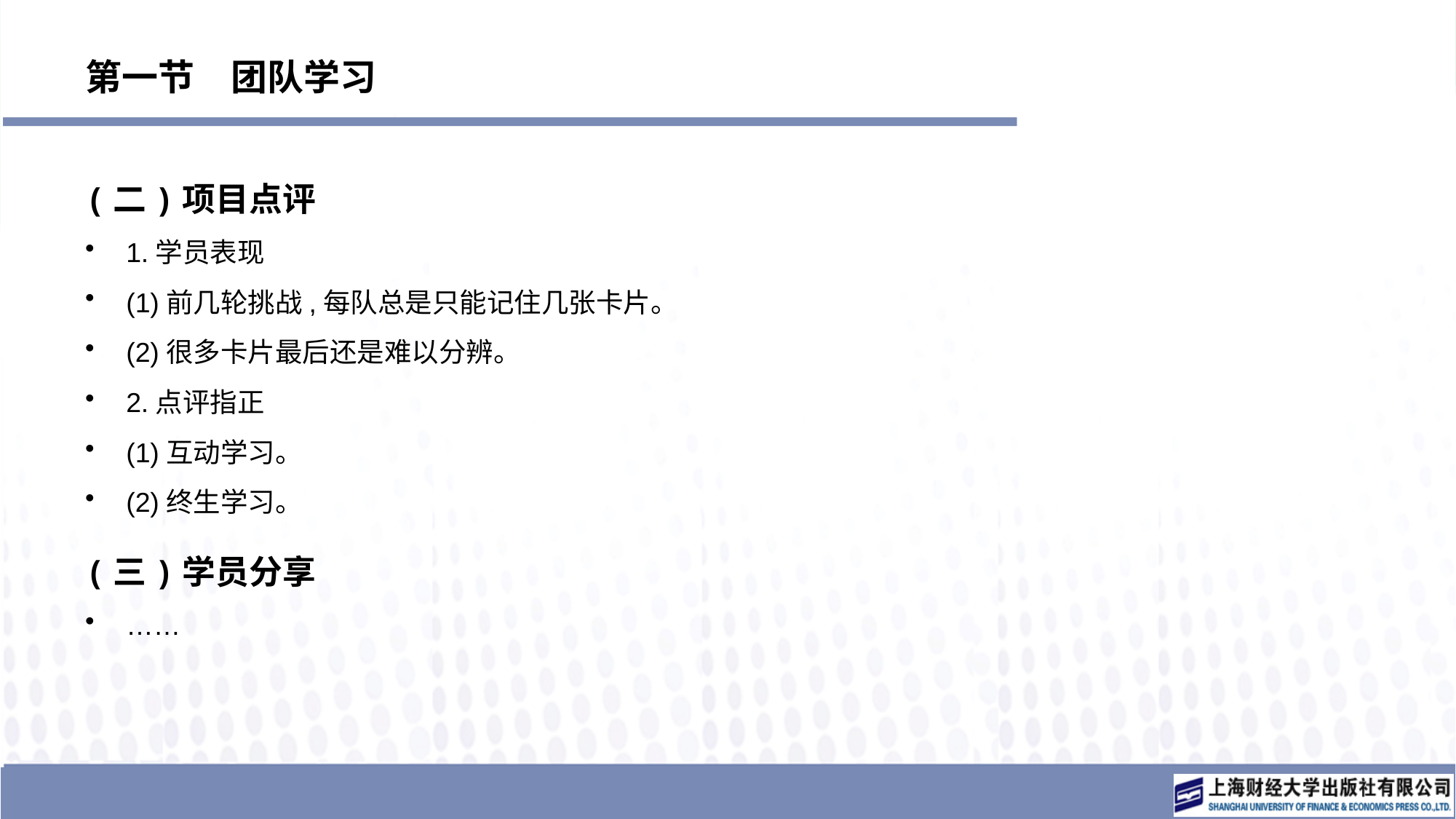

# 第一节　团队学习
(二)项目点评
1.学员表现
(1)前几轮挑战,每队总是只能记住几张卡片。
(2)很多卡片最后还是难以分辨。
2.点评指正
(1)互动学习。
(2)终生学习。
(三)学员分享
……